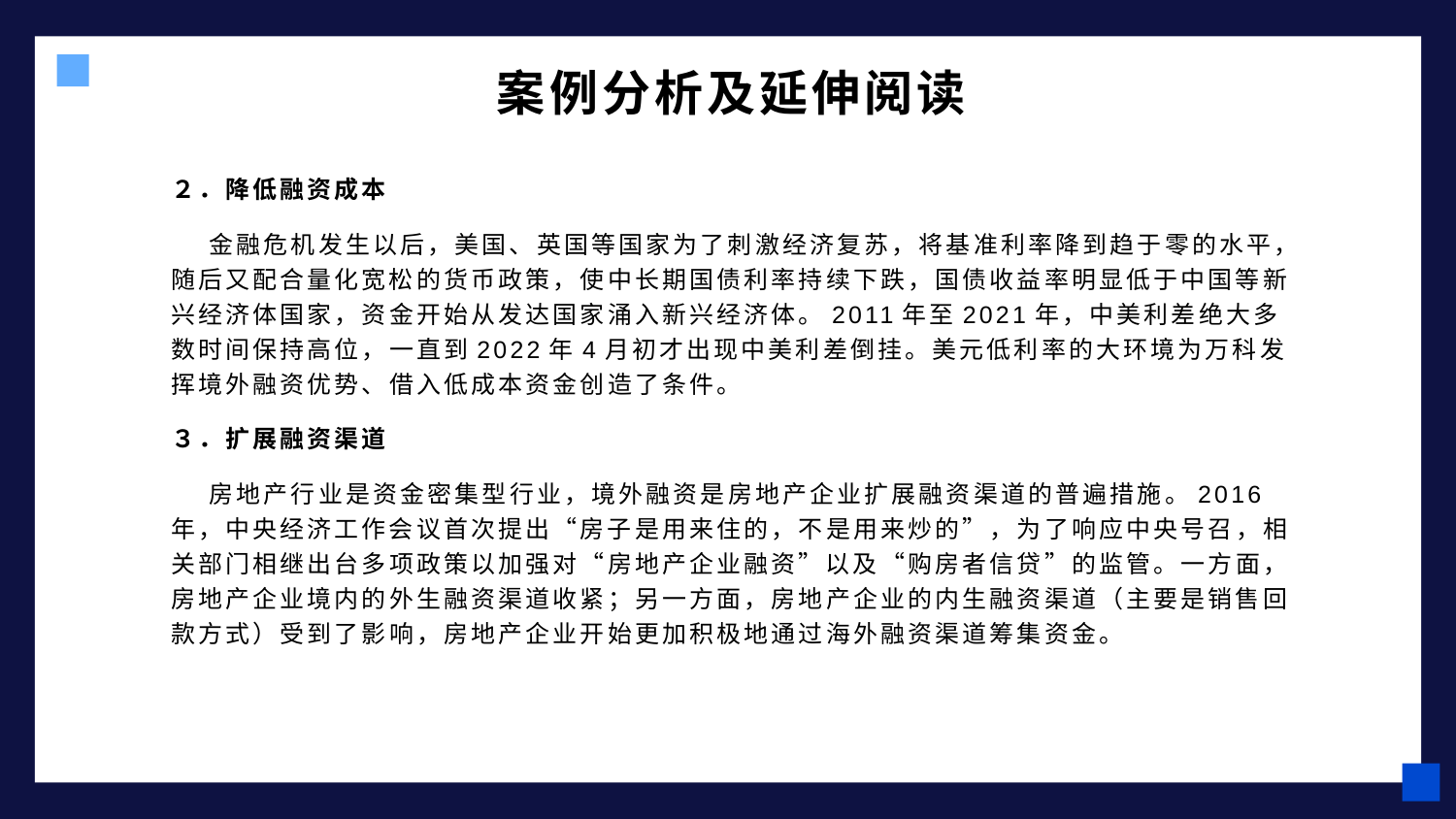

# 案例分析及延伸阅读
２．降低融资成本
金融危机发生以后，美国、英国等国家为了刺激经济复苏，将基准利率降到趋于零的水平，随后又配合量化宽松的货币政策，使中长期国债利率持续下跌，国债收益率明显低于中国等新兴经济体国家，资金开始从发达国家涌入新兴经济体。2011年至2021年，中美利差绝大多数时间保持高位，一直到2022年4月初才出现中美利差倒挂。美元低利率的大环境为万科发挥境外融资优势、借入低成本资金创造了条件。
３．扩展融资渠道
房地产行业是资金密集型行业，境外融资是房地产企业扩展融资渠道的普遍措施。2016年，中央经济工作会议首次提出“房子是用来住的，不是用来炒的”，为了响应中央号召，相关部门相继出台多项政策以加强对“房地产企业融资”以及“购房者信贷”的监管。一方面，房地产企业境内的外生融资渠道收紧；另一方面，房地产企业的内生融资渠道（主要是销售回款方式）受到了影响，房地产企业开始更加积极地通过海外融资渠道筹集资金。